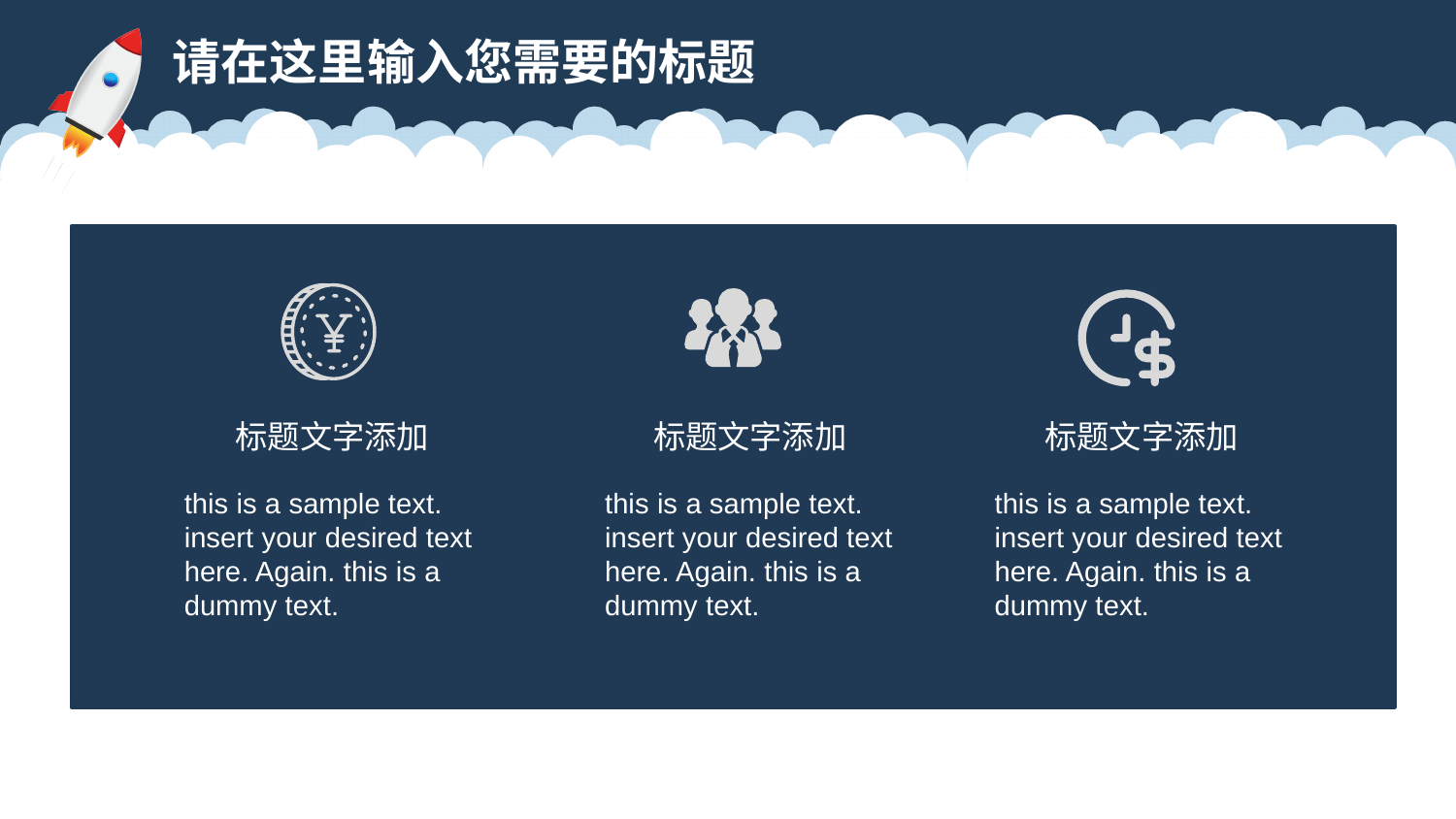

请在这里输入您需要的标题

标题文字添加
this is a sample text. insert your desired text here. Again. this is a dummy text.
标题文字添加
this is a sample text. insert your desired text here. Again. this is a dummy text.
标题文字添加
this is a sample text. insert your desired text here. Again. this is a dummy text.